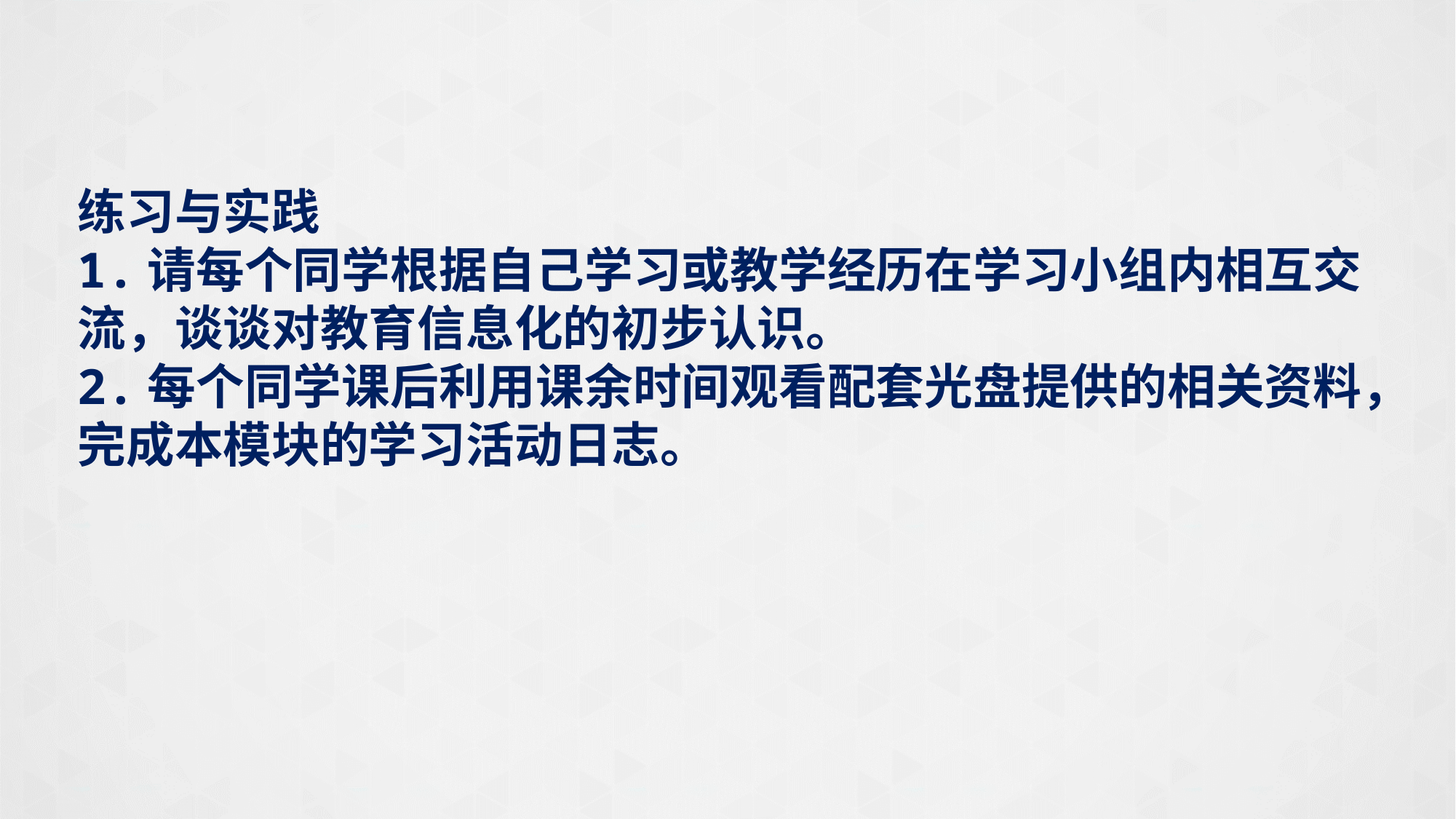

练习与实践
1.请每个同学根据自己学习或教学经历在学习小组内相互交流，谈谈对教育信息化的初步认识。
2.每个同学课后利用课余时间观看配套光盘提供的相关资料，完成本模块的学习活动日志。